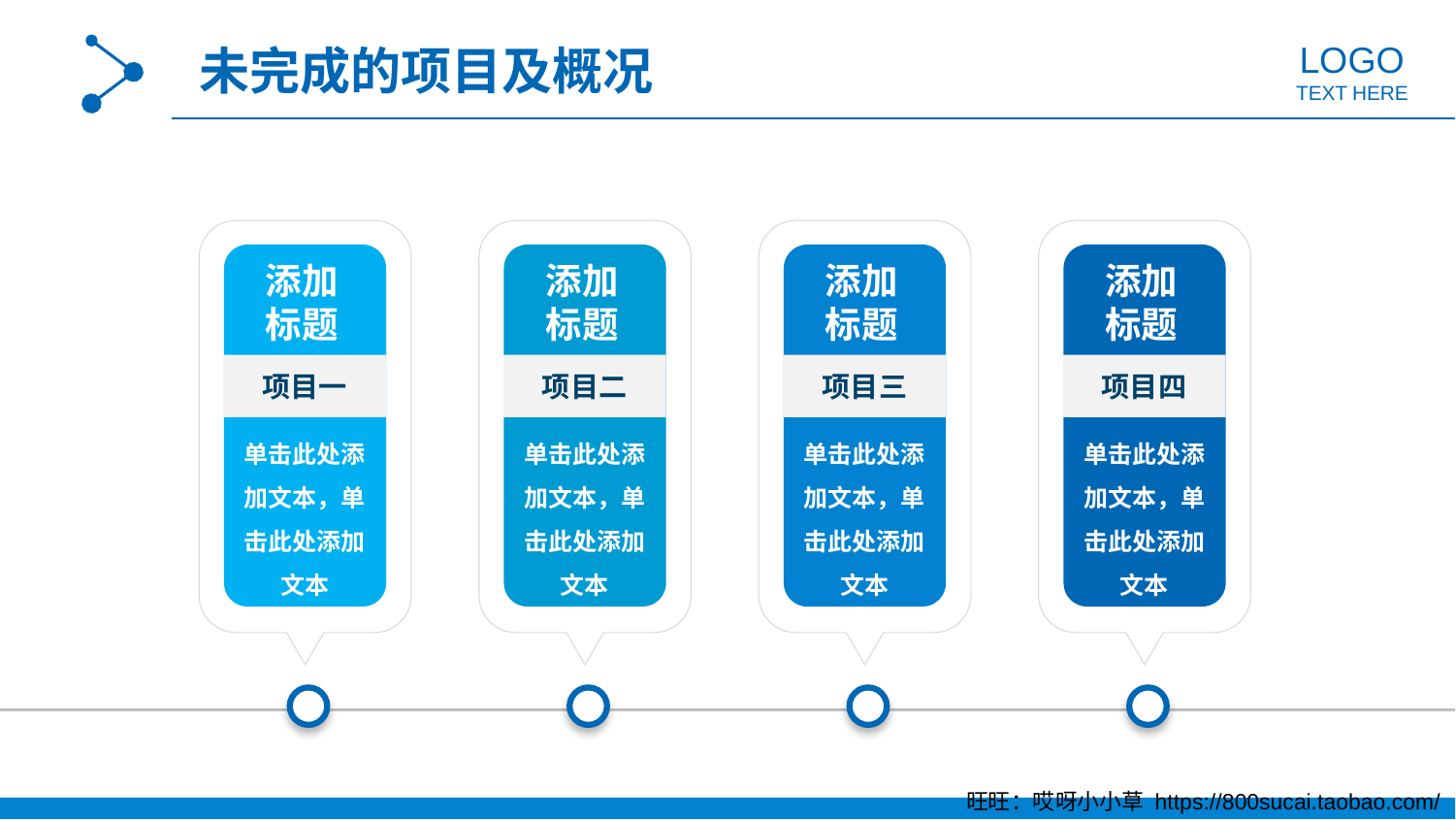

LOGO
未完成的项目及概况
TEXT HERE

添加标题
添加标题
添加标题
添加标题
项目一
项目二
项目三
项目四
单击此处添加文本，单击此处添加文本
单击此处添加文本，单击此处添加文本
单击此处添加文本，单击此处添加文本
单击此处添加文本，单击此处添加文本

旺旺：哎呀小小草 https://800sucai.taobao.com/